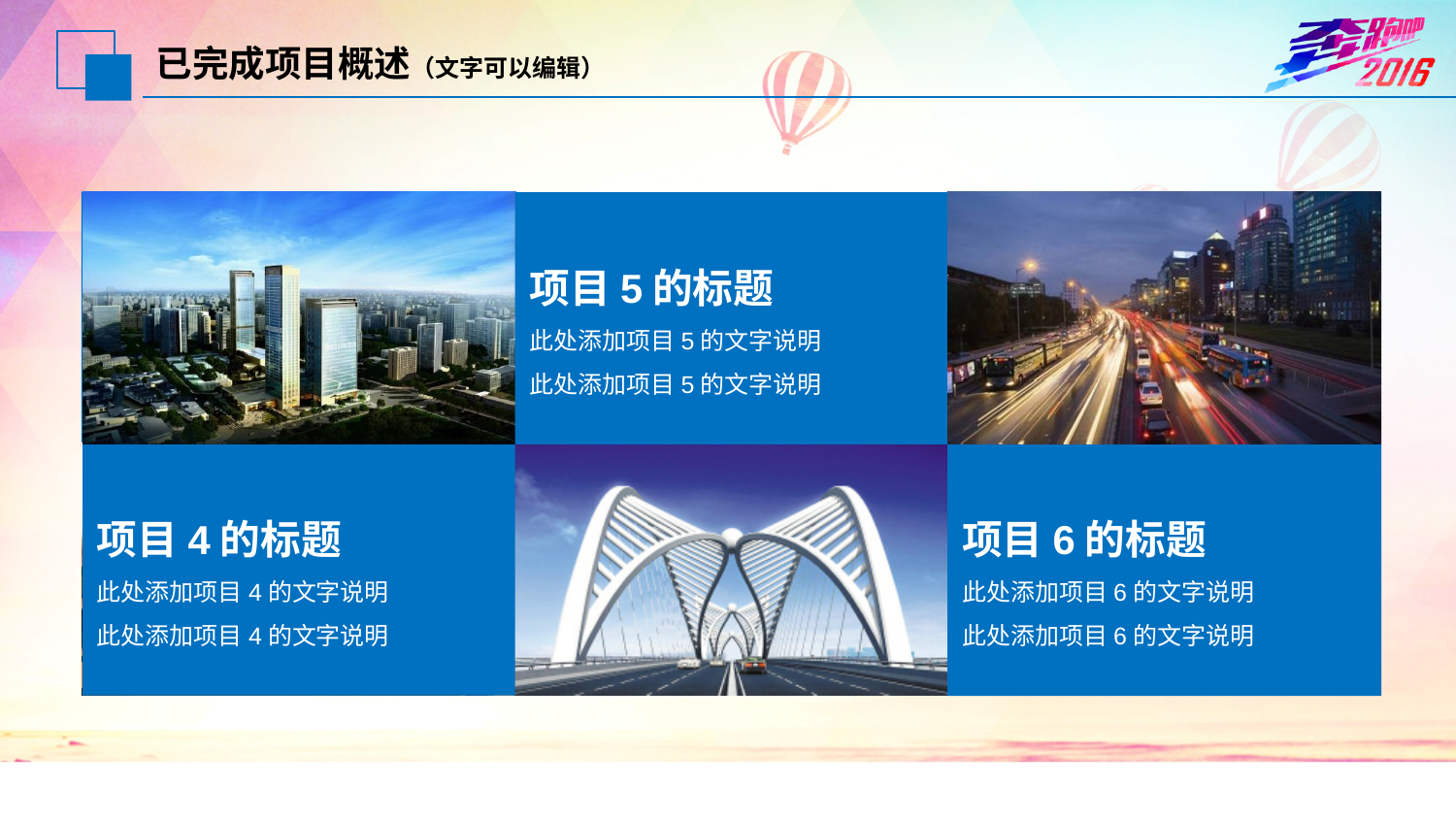

延迟符
# 已完成项目概述（文字可以编辑）
项目1的标题
此处添加项目1的文字说明
此处添加项目1的文字说明

项目2的标题
此处添加项目2的文字说明
此处添加项目2的文字说明

项目5的标题
此处添加项目5的文字说明
此处添加项目5的文字说明

项目4的标题
此处添加项目4的文字说明
此处添加项目4的文字说明
项目2的标题
此处添加项目2的文字说明
此处添加项目2的文字说明
项目6的标题
此处添加项目6的文字说明
此处添加项目6的文字说明